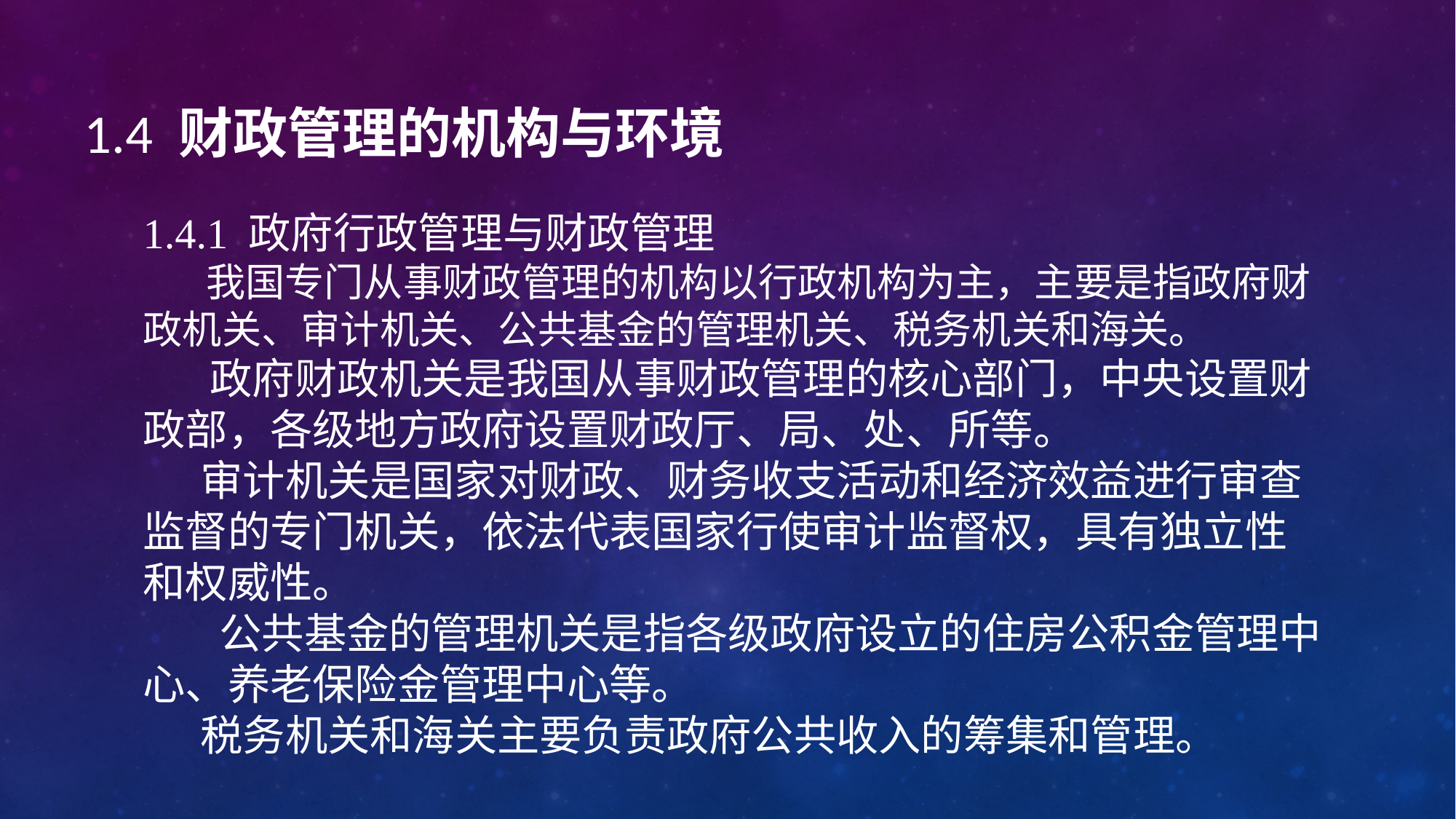

# 1.4 财政管理的机构与环境
1.4.1 政府行政管理与财政管理
      我国专门从事财政管理的机构以行政机构为主，主要是指政府财政机关、审计机关、公共基金的管理机关、税务机关和海关。
      政府财政机关是我国从事财政管理的核心部门，中央设置财政部，各级地方政府设置财政厅、局、处、所等。
     审计机关是国家对财政、财务收支活动和经济效益进行审查监督的专门机关，依法代表国家行使审计监督权，具有独立性和权威性。
       公共基金的管理机关是指各级政府设立的住房公积金管理中心、养老保险金管理中心等。
     税务机关和海关主要负责政府公共收入的筹集和管理。